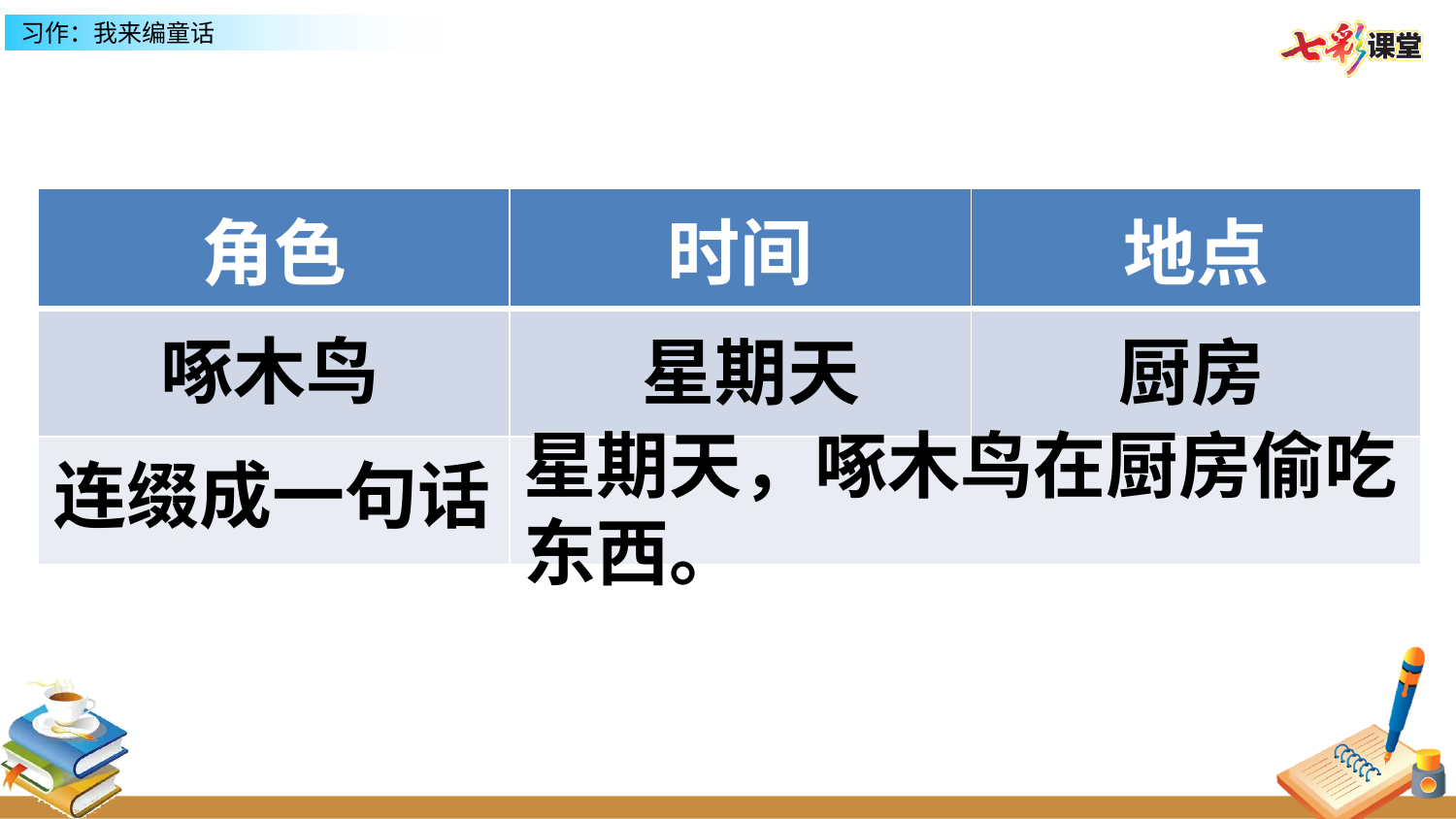

| 角色 | 时间 | 地点 |
| --- | --- | --- |
|  |  |  |
|  |  |  |
啄木鸟
星期天
厨房
星期天，啄木鸟在厨房偷吃东西。
连缀成一句话